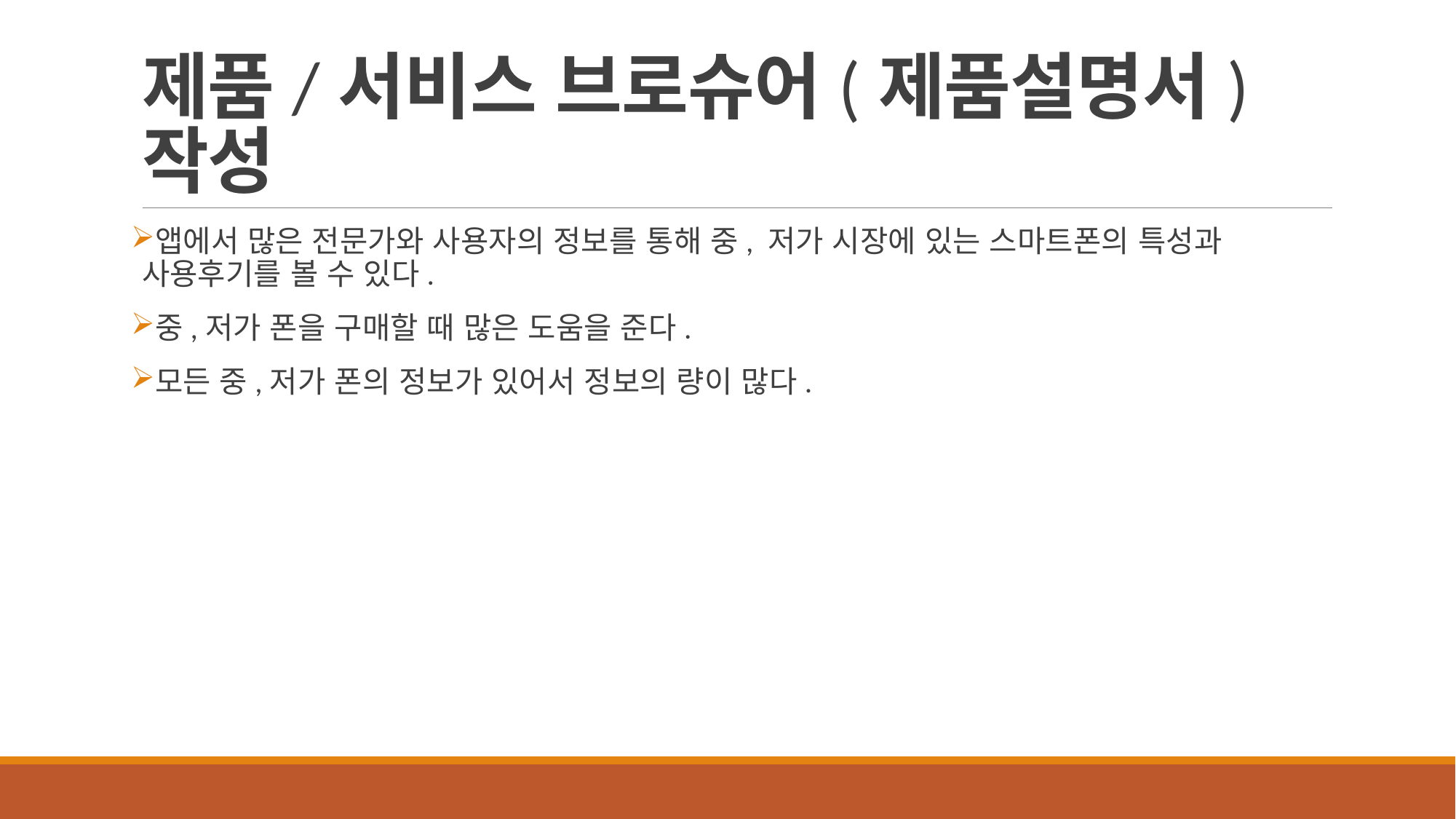

# 제품/서비스 브로슈어(제품설명서) 작성
앱에서 많은 전문가와 사용자의 정보를 통해 중, 저가 시장에 있는 스마트폰의 특성과  사용후기를 볼 수 있다.
중,저가 폰을 구매할 때 많은 도움을 준다.
모든 중,저가 폰의 정보가 있어서 정보의 량이 많다.